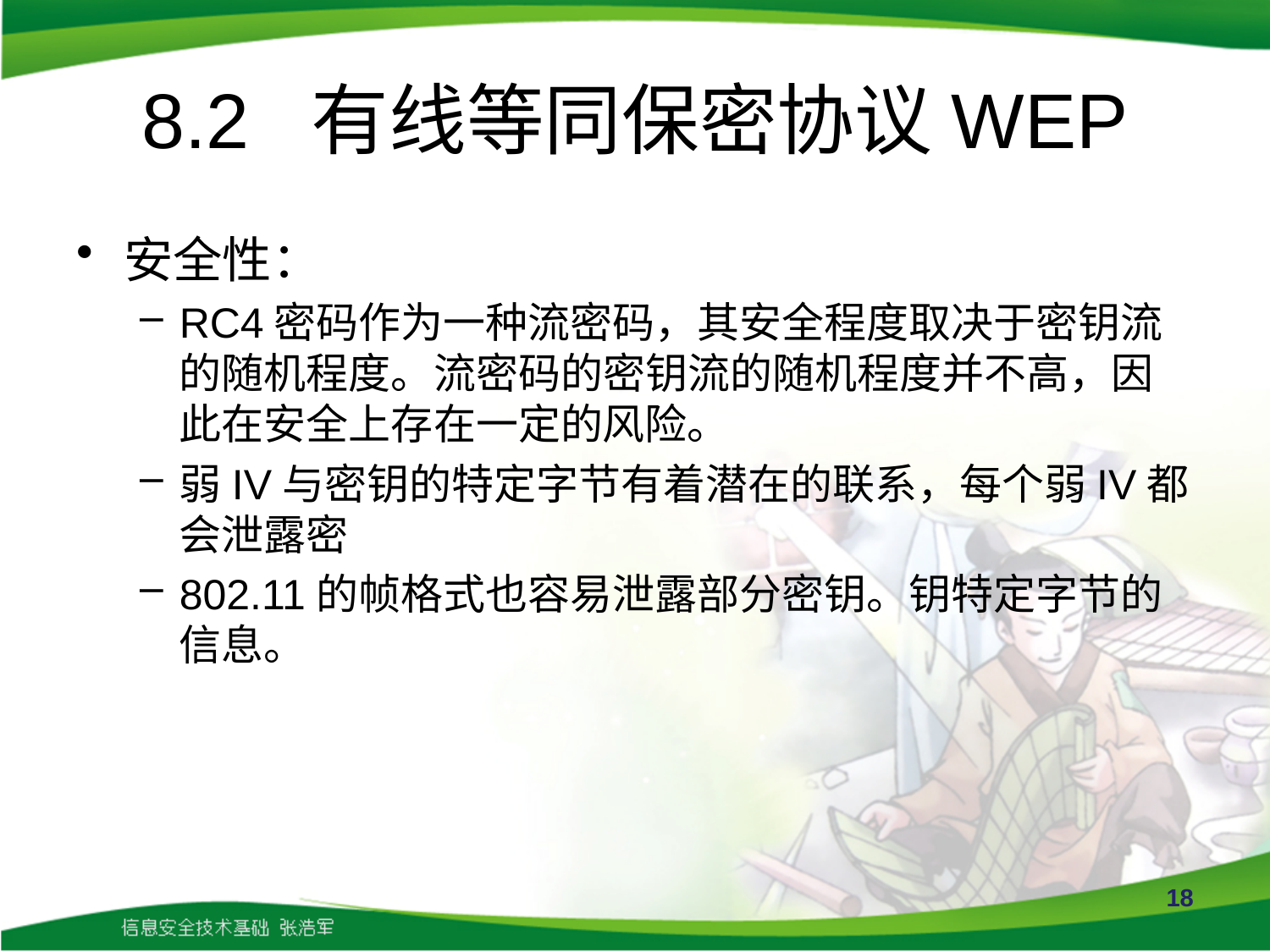

# 8.2  有线等同保密协议WEP
安全性：
RC4密码作为一种流密码，其安全程度取决于密钥流的随机程度。流密码的密钥流的随机程度并不高，因此在安全上存在一定的风险。
弱IV与密钥的特定字节有着潜在的联系，每个弱IV都会泄露密
802.11的帧格式也容易泄露部分密钥。钥特定字节的信息。
18